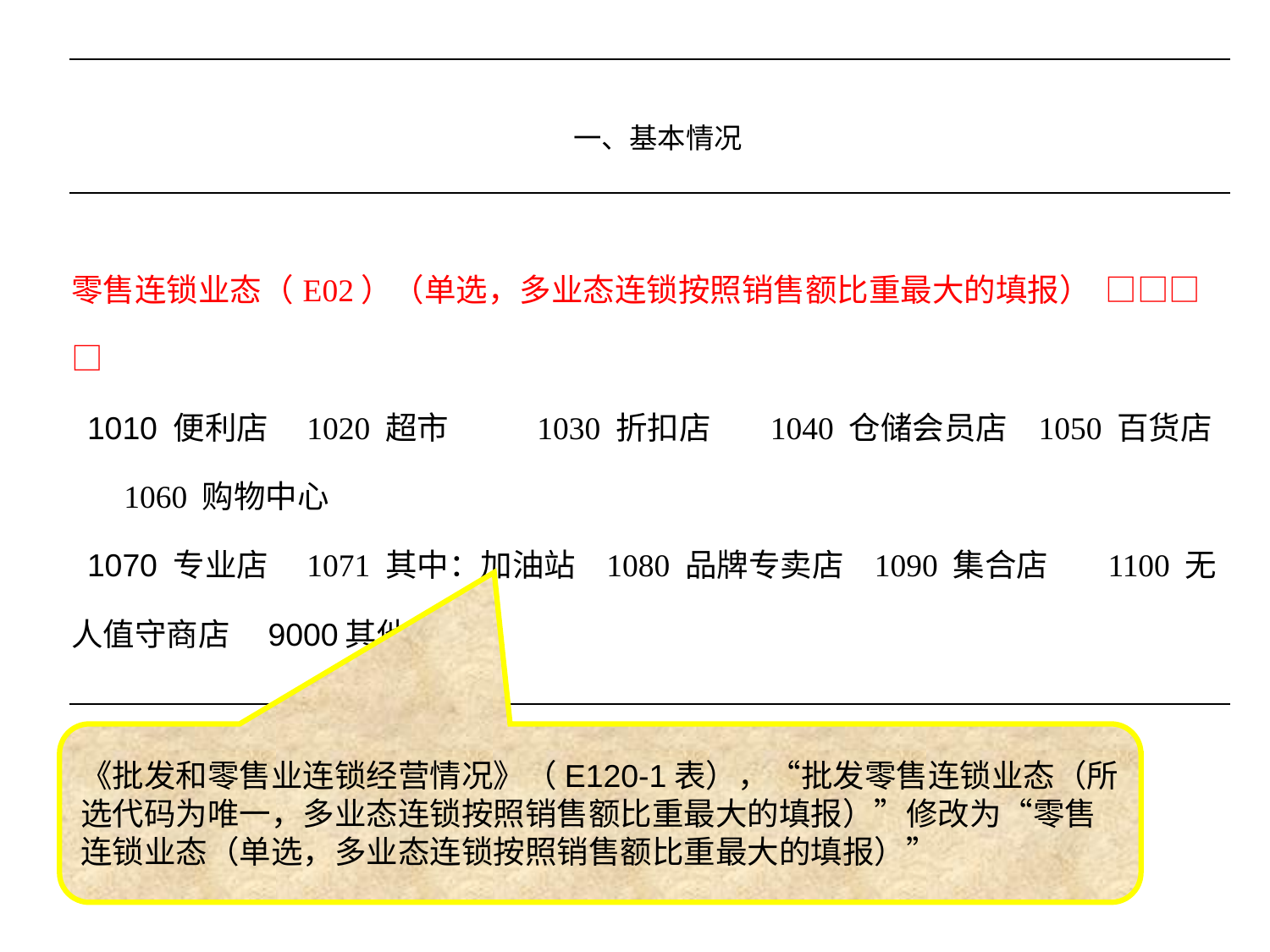

| 一、基本情况 |
| --- |
| 零售连锁业态（E02）（单选，多业态连锁按照销售额比重最大的填报） □□□□ 1010 便利店 1020 超市 1030 折扣店 1040 仓储会员店 1050 百货店 1060 购物中心 1070 专业店 1071 其中：加油站 1080 品牌专卖店 1090 集合店 1100 无人值守商店 9000其他 |
《批发和零售业连锁经营情况》（E120-1表），“批发零售连锁业态（所选代码为唯一，多业态连锁按照销售额比重最大的填报）”修改为“零售连锁业态（单选，多业态连锁按照销售额比重最大的填报）”